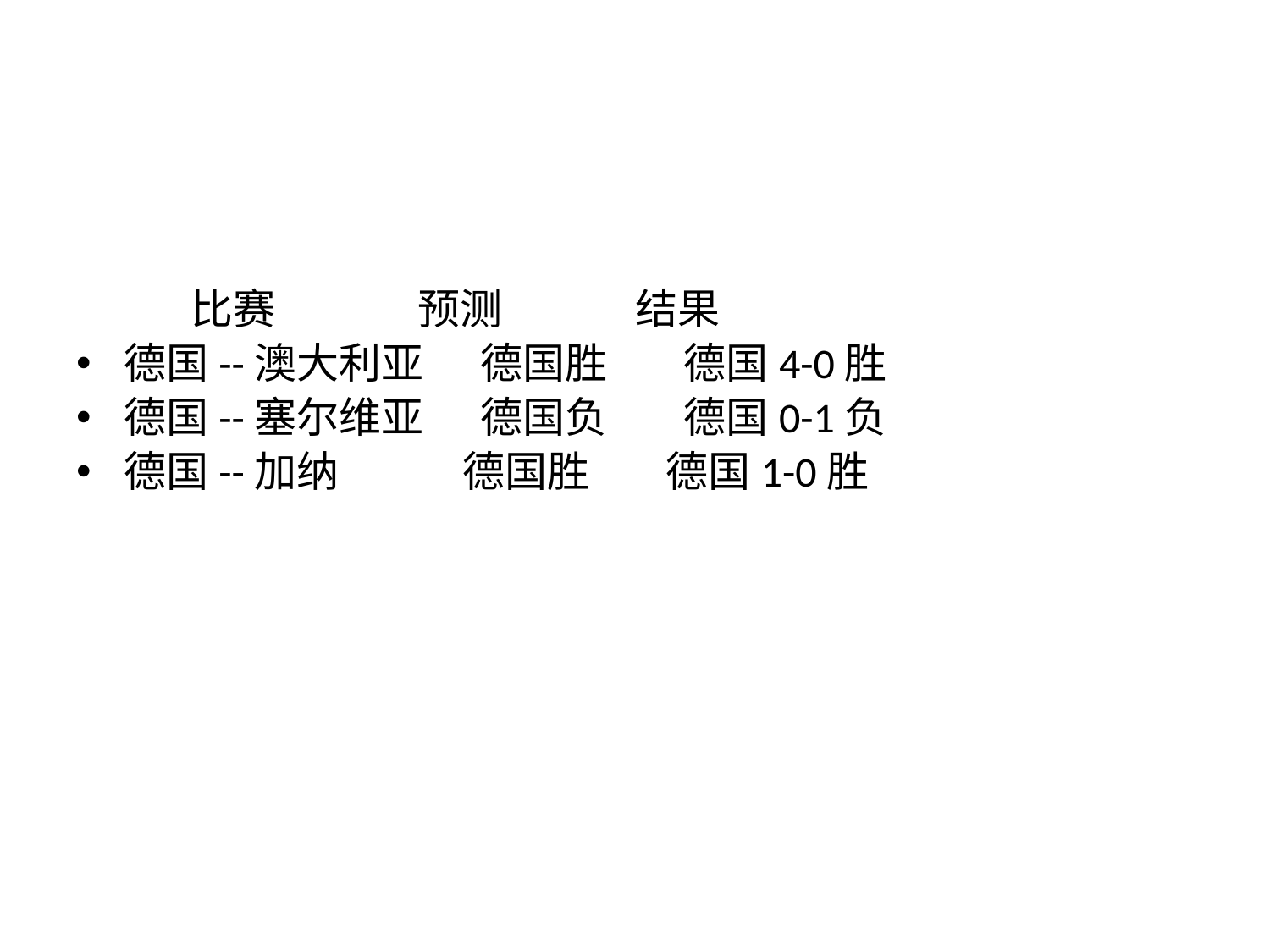

#

           比赛               预测              结果
德国--澳大利亚      德国胜        德国4-0胜
德国--塞尔维亚      德国负        德国0-1负
德国--加纳             德国胜        德国1-0胜